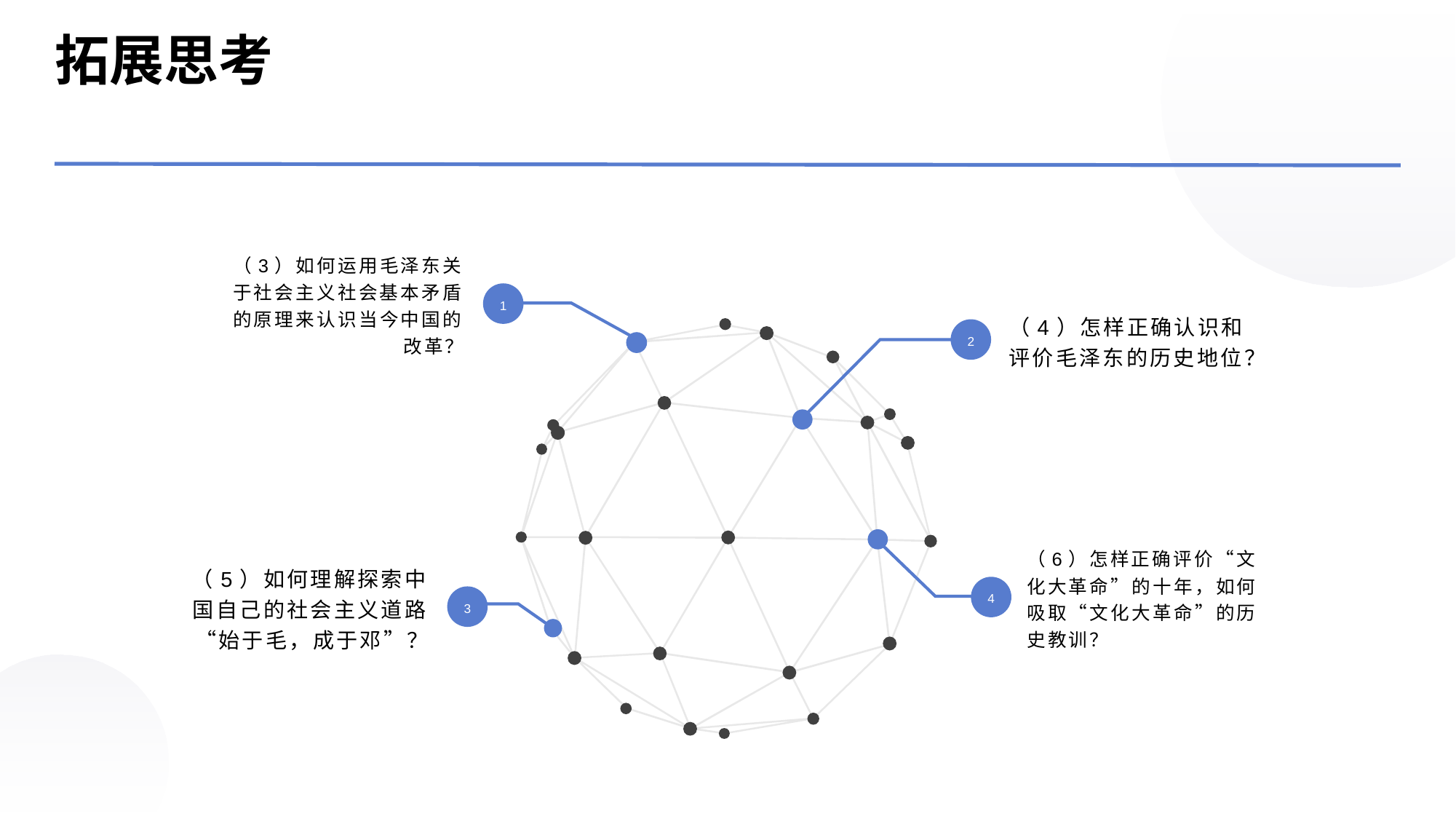

拓展思考
（3）如何运用毛泽东关于社会主义社会基本矛盾的原理来认识当今中国的改革？
（4）怎样正确认识和评价毛泽东的历史地位？
1

2

（6）怎样正确评价“文化大革命”的十年，如何吸取“文化大革命”的历史教训？

（5）如何理解探索中国自己的社会主义道路“始于毛，成于邓”？
4
3